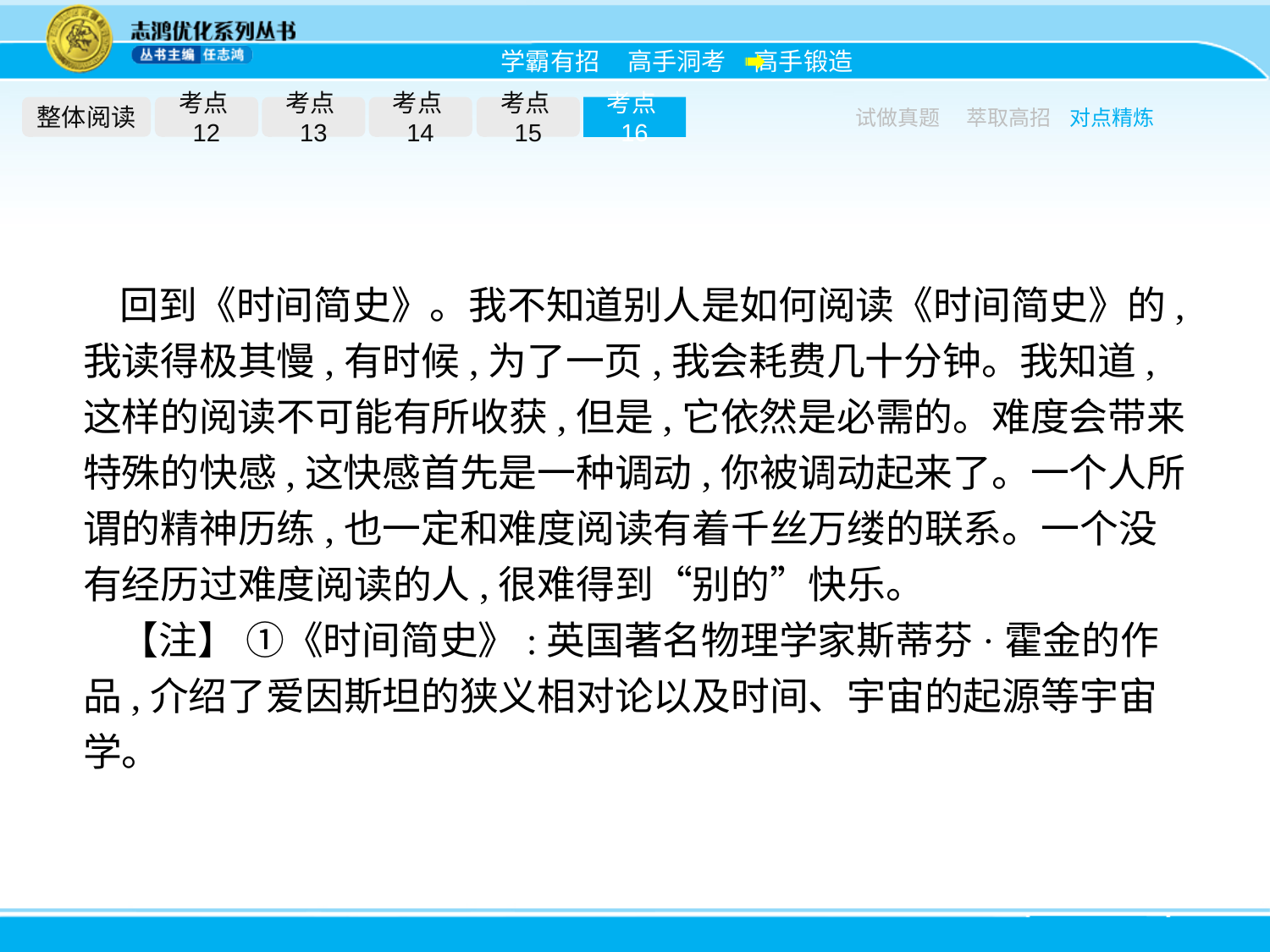

整体阅读
考点12
考点13
考点14
考点15
考点16
试做真题
萃取高招
对点精炼
回到《时间简史》。我不知道别人是如何阅读《时间简史》的,我读得极其慢,有时候,为了一页,我会耗费几十分钟。我知道,这样的阅读不可能有所收获,但是,它依然是必需的。难度会带来特殊的快感,这快感首先是一种调动,你被调动起来了。一个人所谓的精神历练,也一定和难度阅读有着千丝万缕的联系。一个没有经历过难度阅读的人,很难得到“别的”快乐。
【注】 ①《时间简史》:英国著名物理学家斯蒂芬·霍金的作品,介绍了爱因斯坦的狭义相对论以及时间、宇宙的起源等宇宙学。